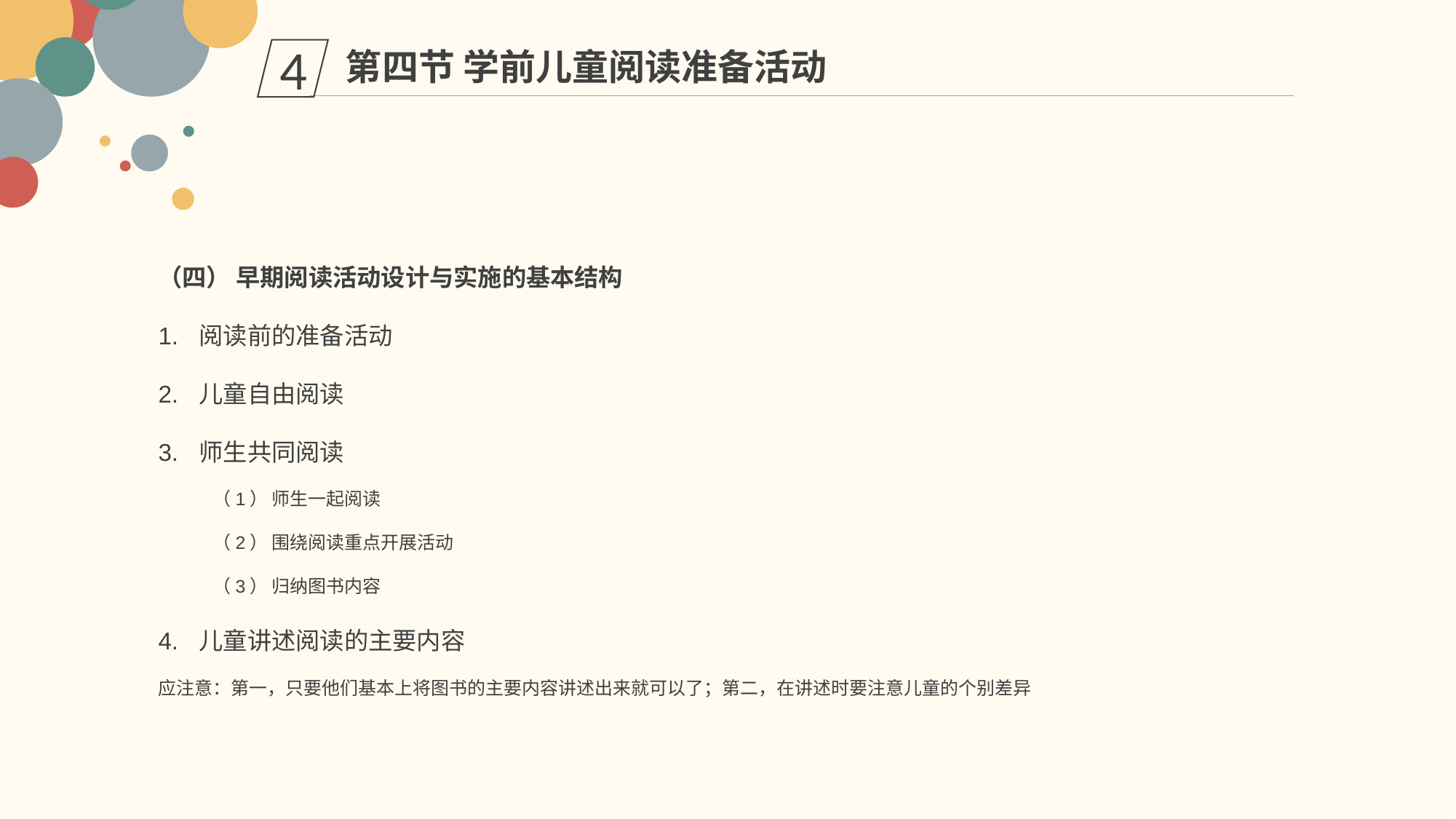

第四节 学前儿童阅读准备活动
4
（四） 早期阅读活动设计与实施的基本结构
阅读前的准备活动
儿童自由阅读
师生共同阅读
（1） 师生一起阅读
（2） 围绕阅读重点开展活动
（3） 归纳图书内容
儿童讲述阅读的主要内容
应注意：第一，只要他们基本上将图书的主要内容讲述出来就可以了；第二，在讲述时要注意儿童的个别差异